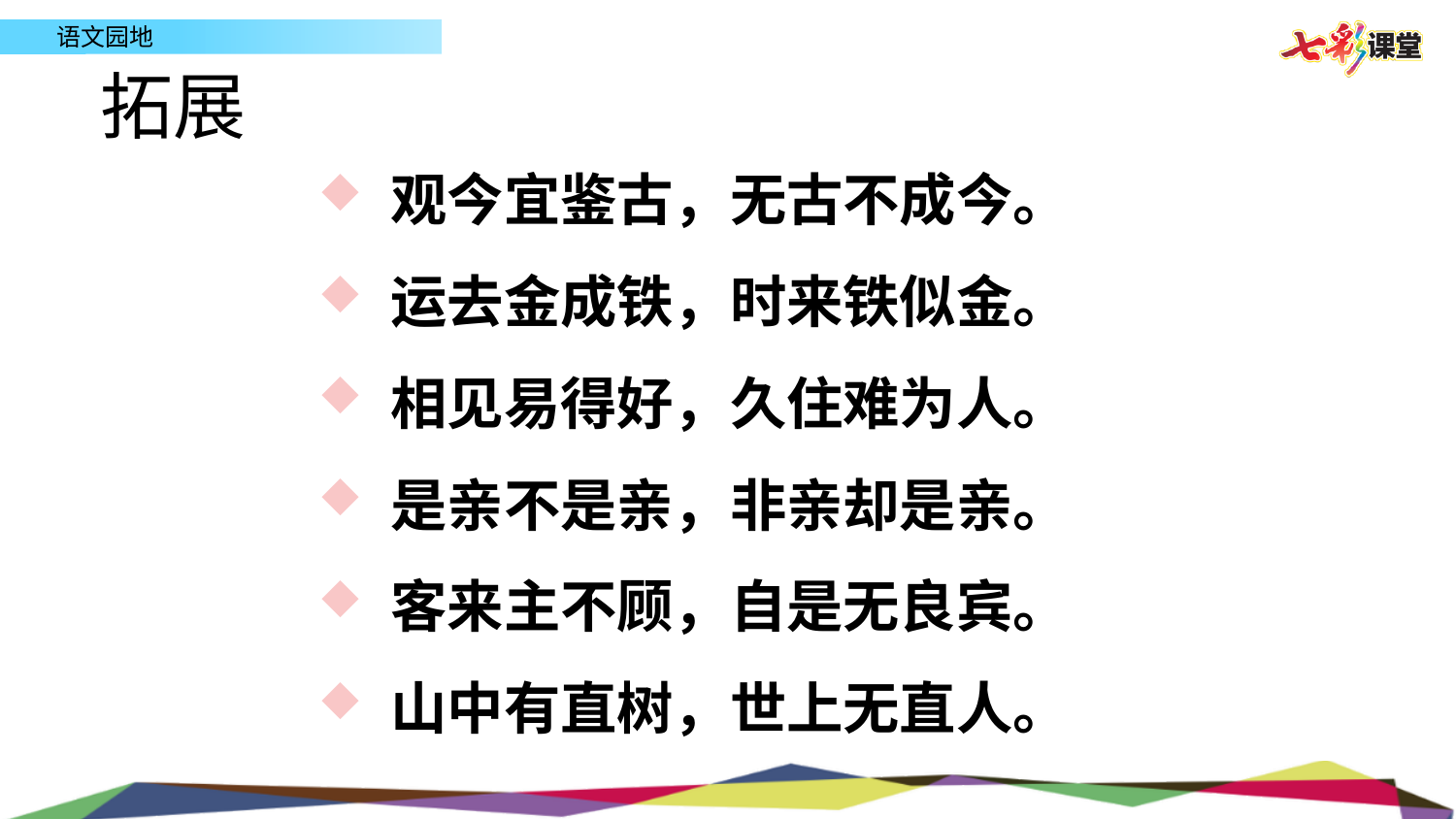

拓展
观今宜鉴古，无古不成今。
运去金成铁，时来铁似金。
相见易得好，久住难为人。
是亲不是亲，非亲却是亲。
客来主不顾，自是无良宾。
山中有直树，世上无直人。